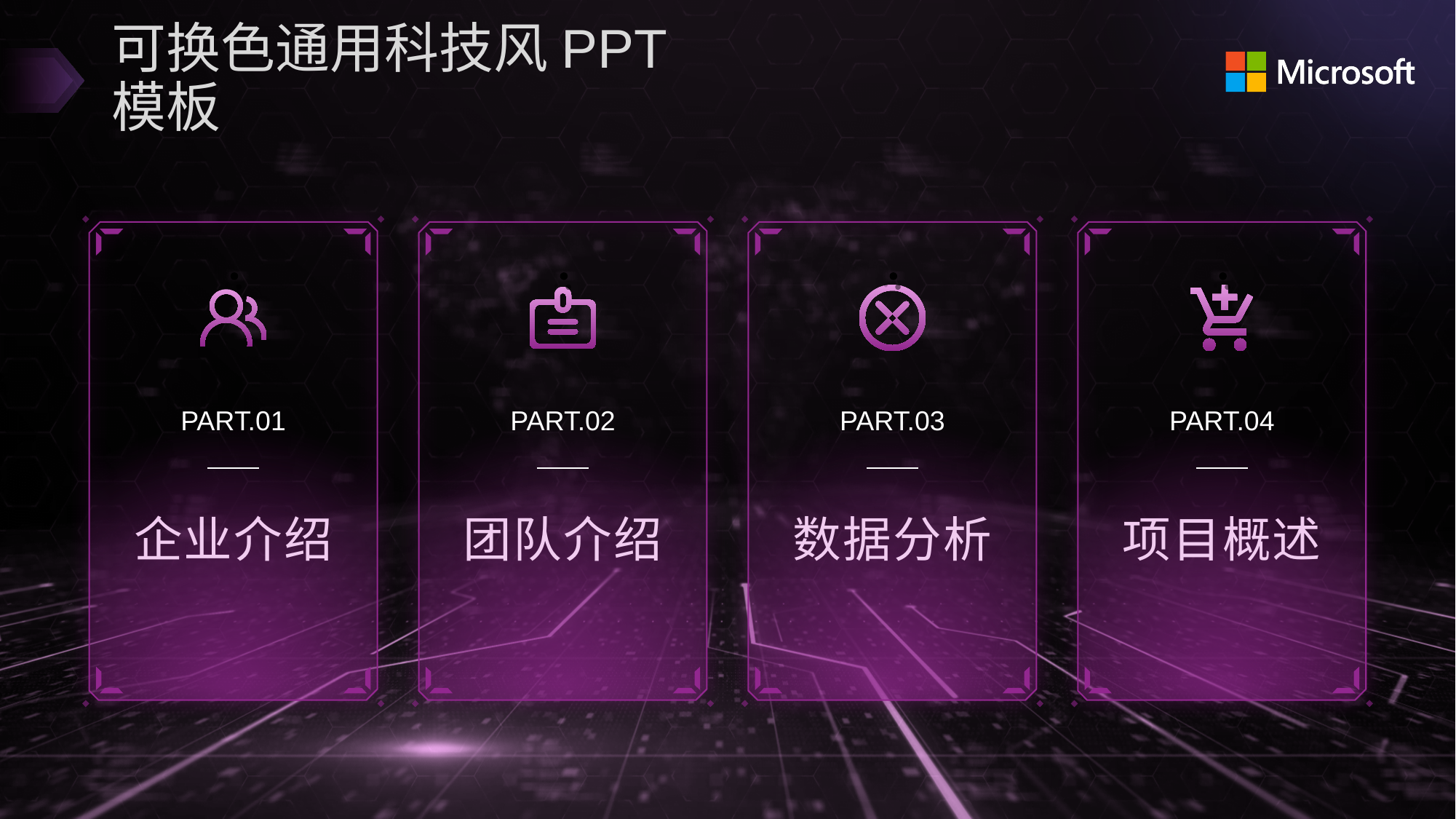

# 可换色通用科技风PPT模板

PART.01
PART.02
PART.03
PART.04
企业介绍
团队介绍
数据分析
项目概述